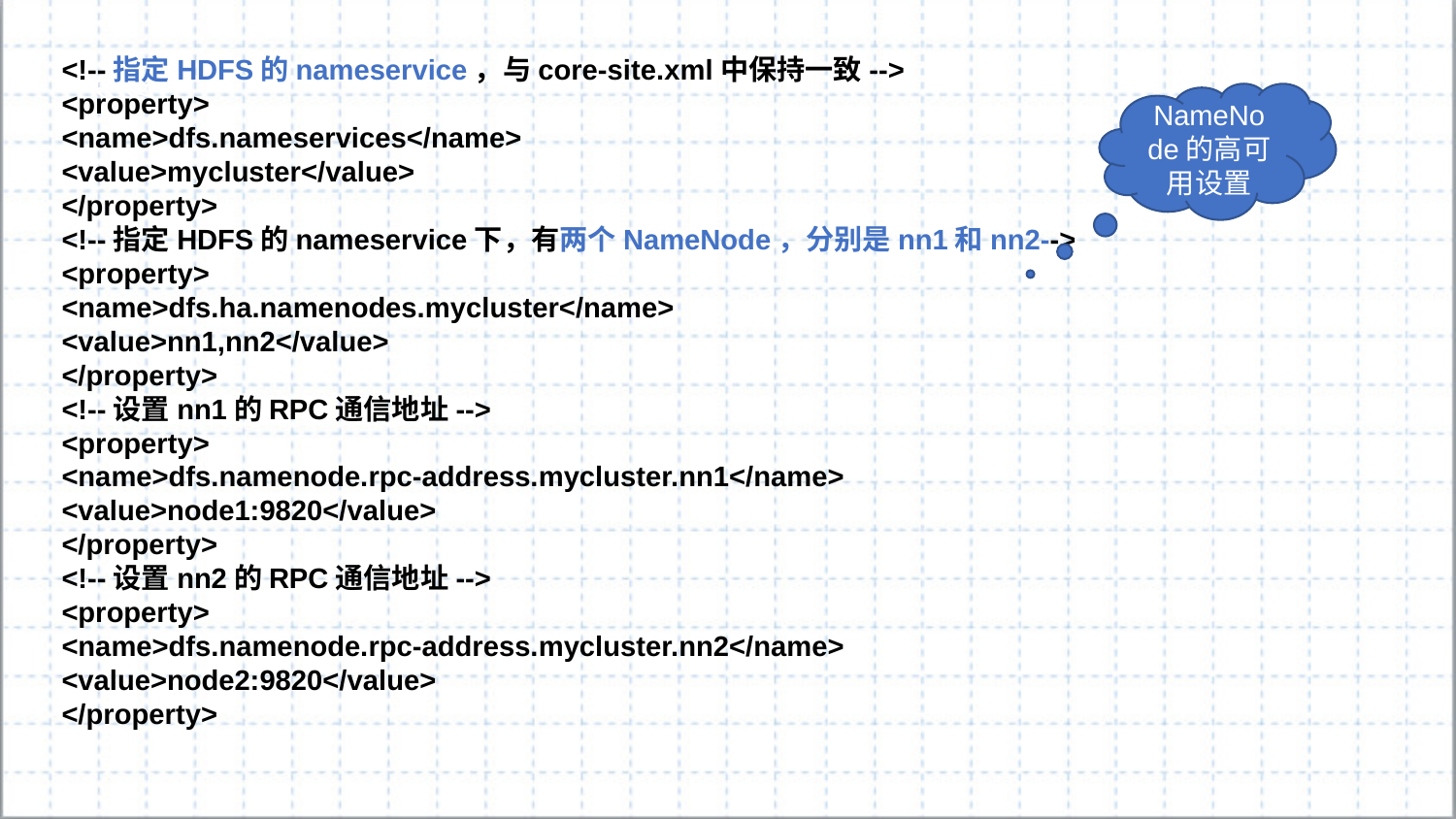

<!--指定HDFS的nameservice，与core-site.xml中保持一致-->
<property>
<name>dfs.nameservices</name>
<value>mycluster</value>
</property>
<!--指定HDFS的nameservice下，有两个NameNode，分别是nn1和nn2-->
<property>
<name>dfs.ha.namenodes.mycluster</name>
<value>nn1,nn2</value>
</property>
<!--设置nn1的RPC通信地址-->
<property>
<name>dfs.namenode.rpc-address.mycluster.nn1</name>
<value>node1:9820</value>
</property>
<!--设置nn2的RPC通信地址-->
<property>
<name>dfs.namenode.rpc-address.mycluster.nn2</name>
<value>node2:9820</value>
</property>
NameNode的高可用设置